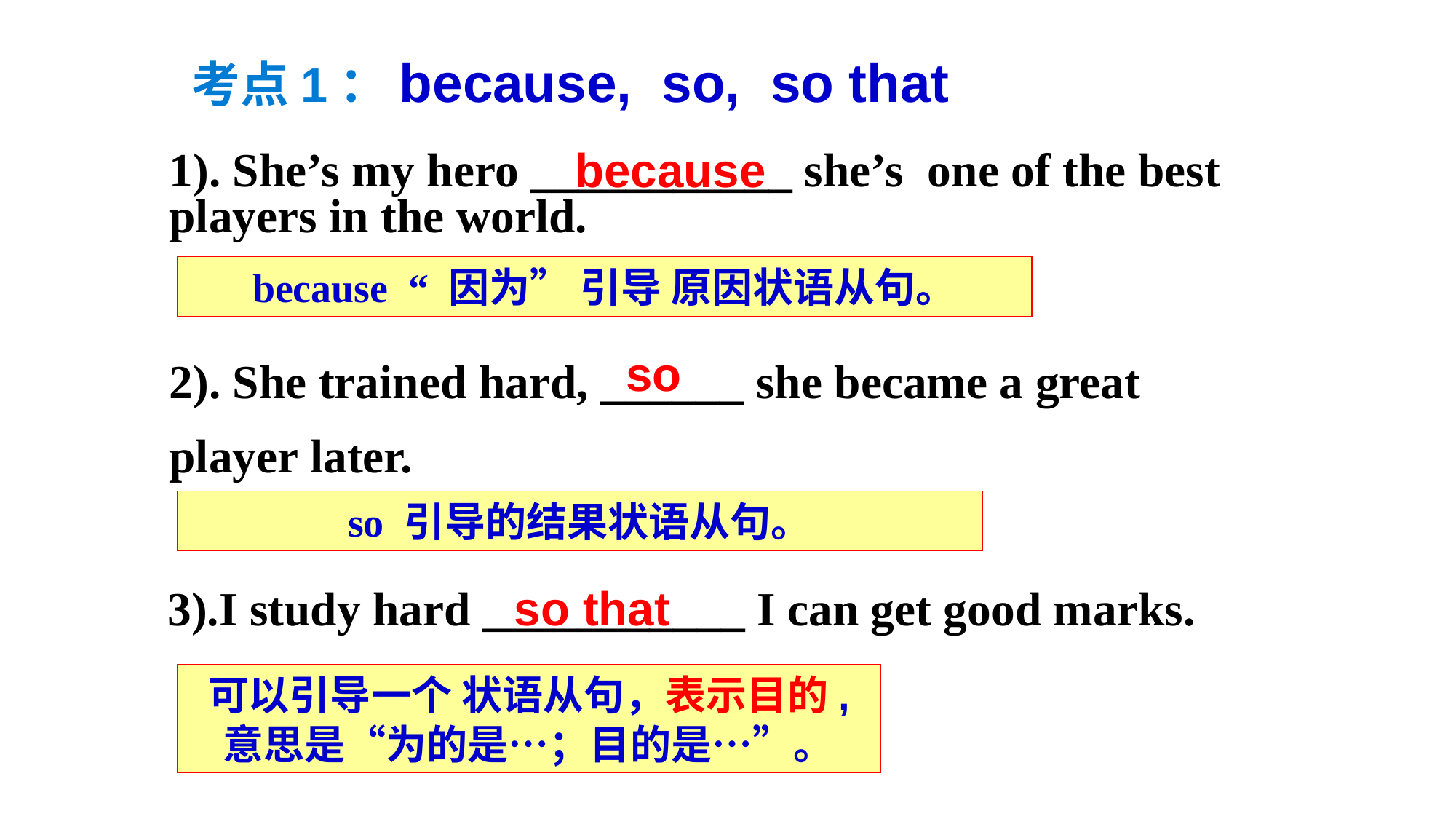

考点1：because,  so,  so that
because
1). She’s my hero ___________ she’s  one of the best players in the world.
because  “ 因为” 引导 原因状语从句。
2). She trained hard, ______ she became a great player later.
so
so 引导的结果状语从句。
3).I study hard ___________ I can get good marks.
so that
可以引导一个 状语从句，表示目的,
意思是“为的是…；目的是…”。